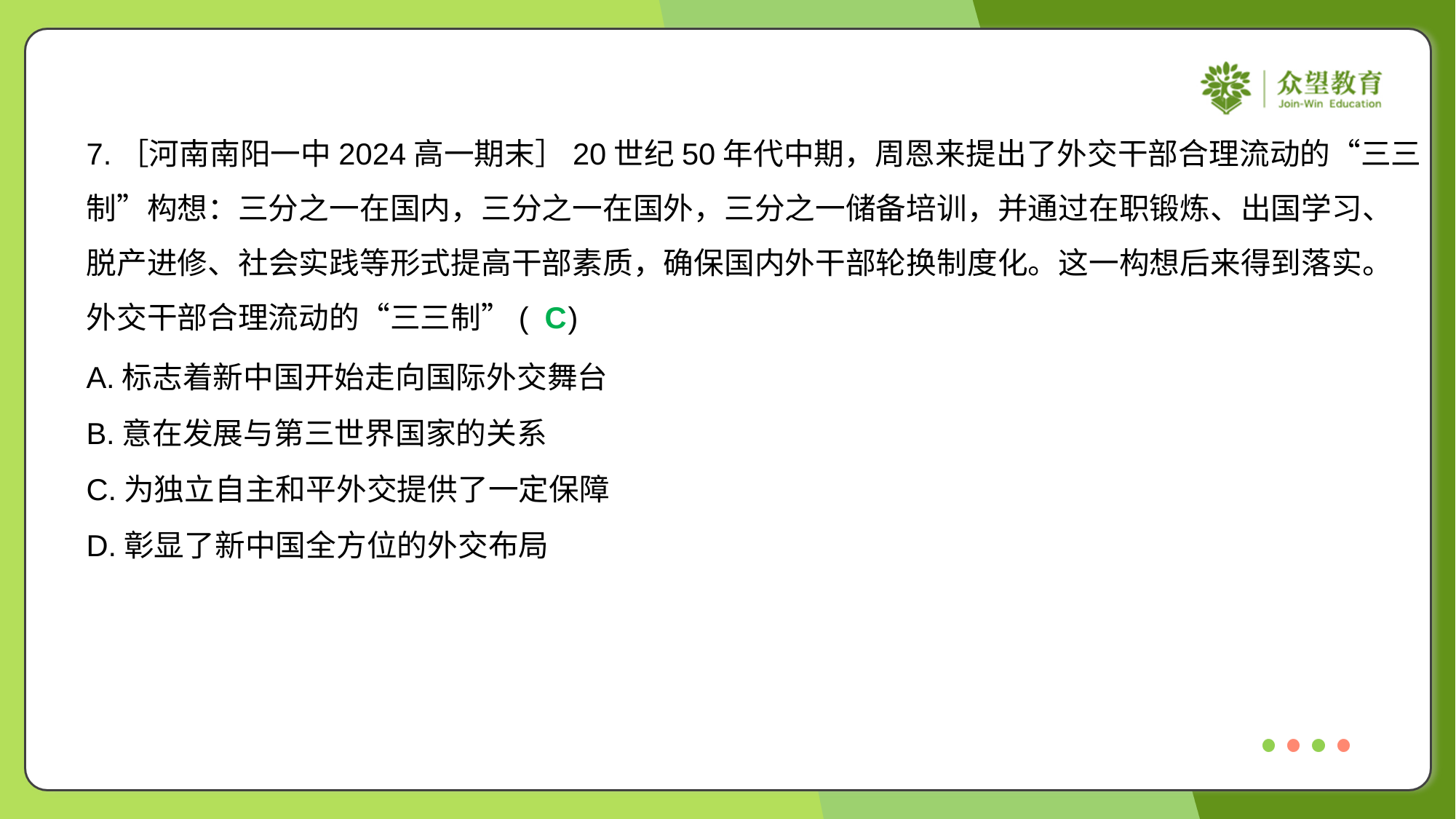

7.［河南南阳一中2024高一期末］20世纪50年代中期，周恩来提出了外交干部合理流动的“三三
制”构想：三分之一在国内，三分之一在国外，三分之一储备培训，并通过在职锻炼、出国学习、
脱产进修、社会实践等形式提高干部素质，确保国内外干部轮换制度化。这一构想后来得到落实。
外交干部合理流动的“三三制”(     )
C
A.标志着新中国开始走向国际外交舞台
B.意在发展与第三世界国家的关系
C.为独立自主和平外交提供了一定保障
D.彰显了新中国全方位的外交布局